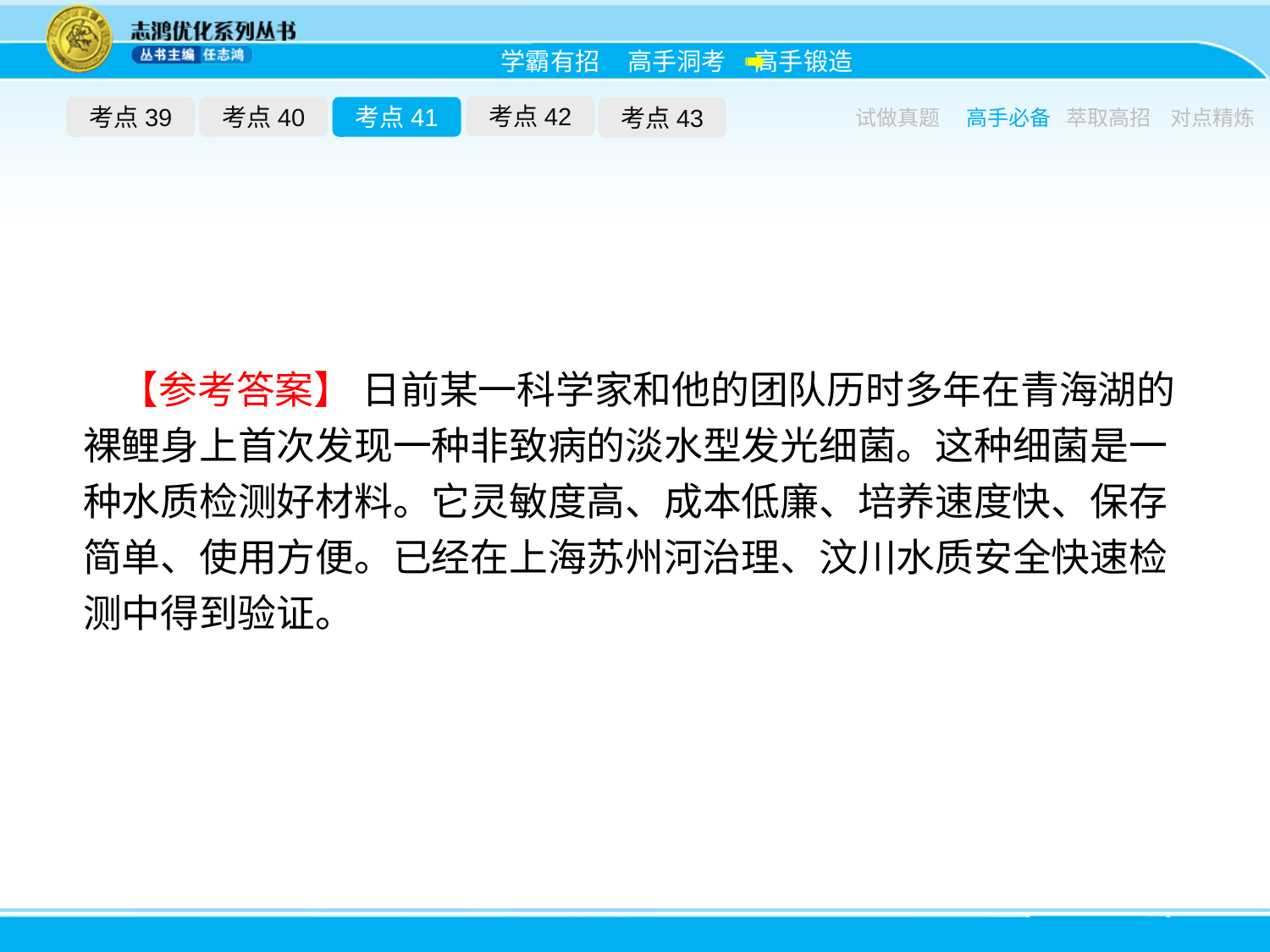

考点42
考点39
考点40
考点41
考点43
试做真题
高手必备
萃取高招
对点精炼
【参考答案】 日前某一科学家和他的团队历时多年在青海湖的裸鲤身上首次发现一种非致病的淡水型发光细菌。这种细菌是一种水质检测好材料。它灵敏度高、成本低廉、培养速度快、保存简单、使用方便。已经在上海苏州河治理、汶川水质安全快速检测中得到验证。